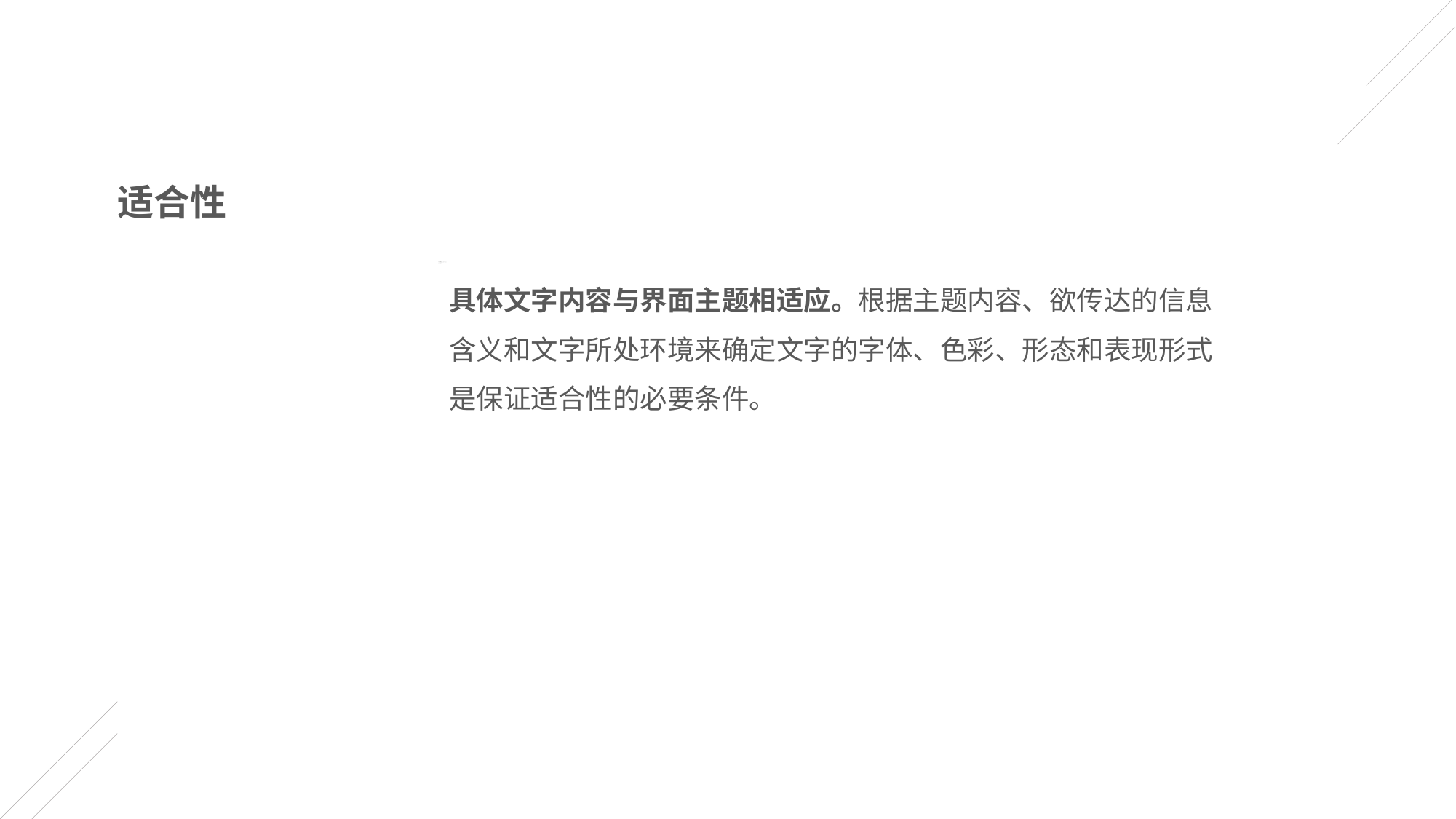

适合性
具体文字内容与界面主题相适应。根据主题内容、欲传达的信息含义和文字所处环境来确定文字的字体、色彩、形态和表现形式是保证适合性的必要条件。